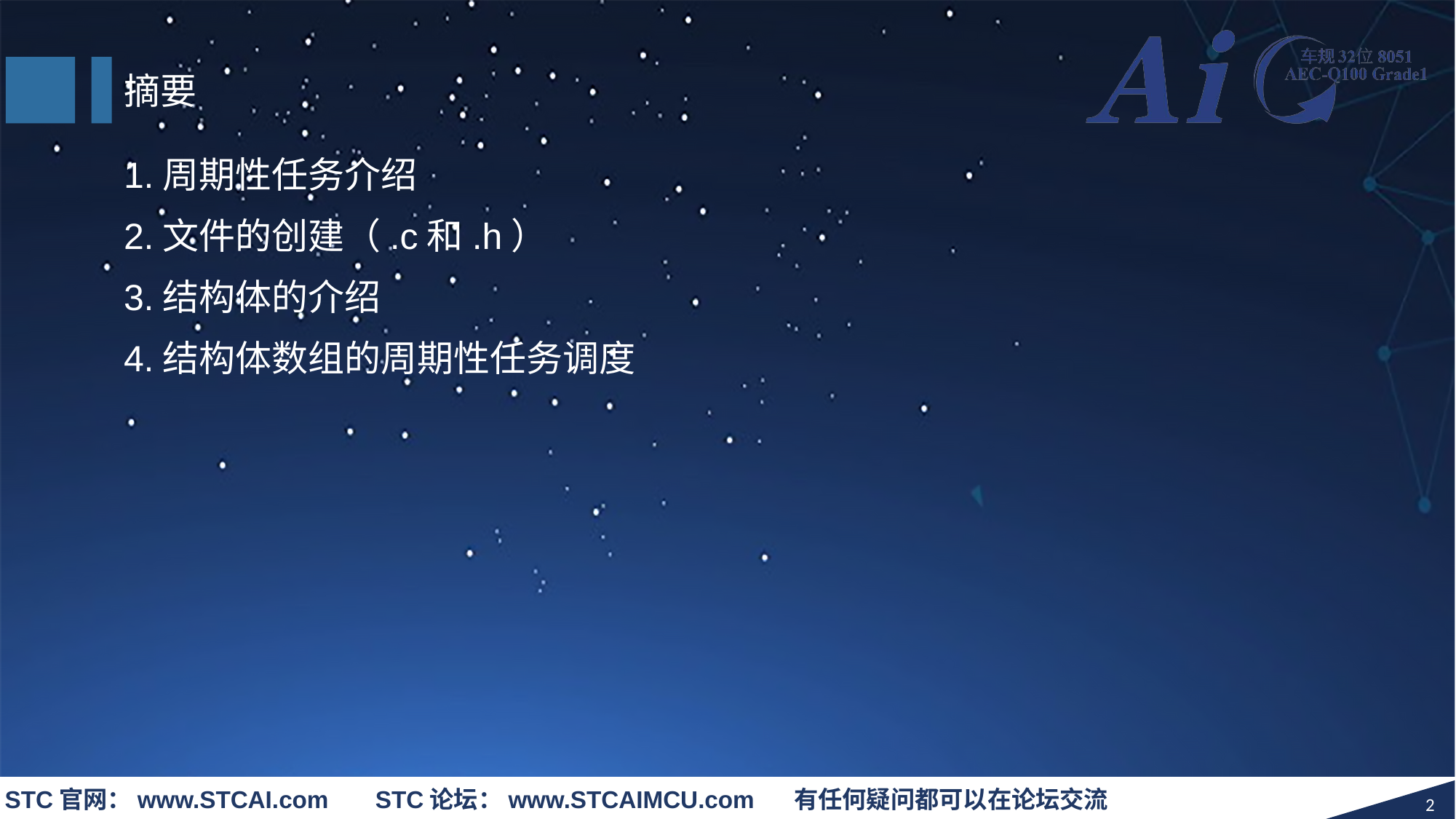

摘要
1.周期性任务介绍
2.文件的创建（.c和.h）
3.结构体的介绍
4.结构体数组的周期性任务调度